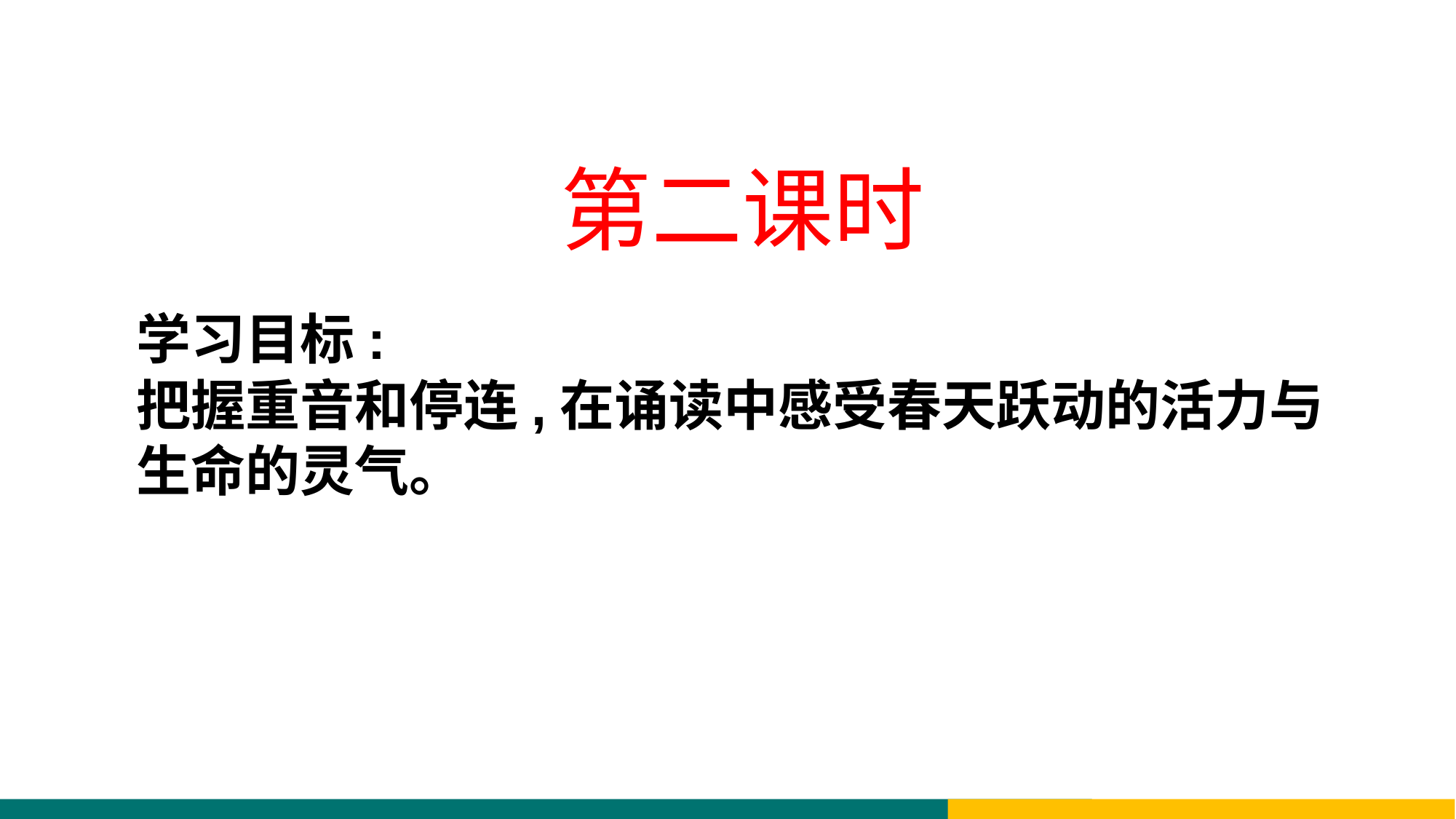

第二课时
学习目标:
把握重音和停连,在诵读中感受春天跃动的活力与
生命的灵气。